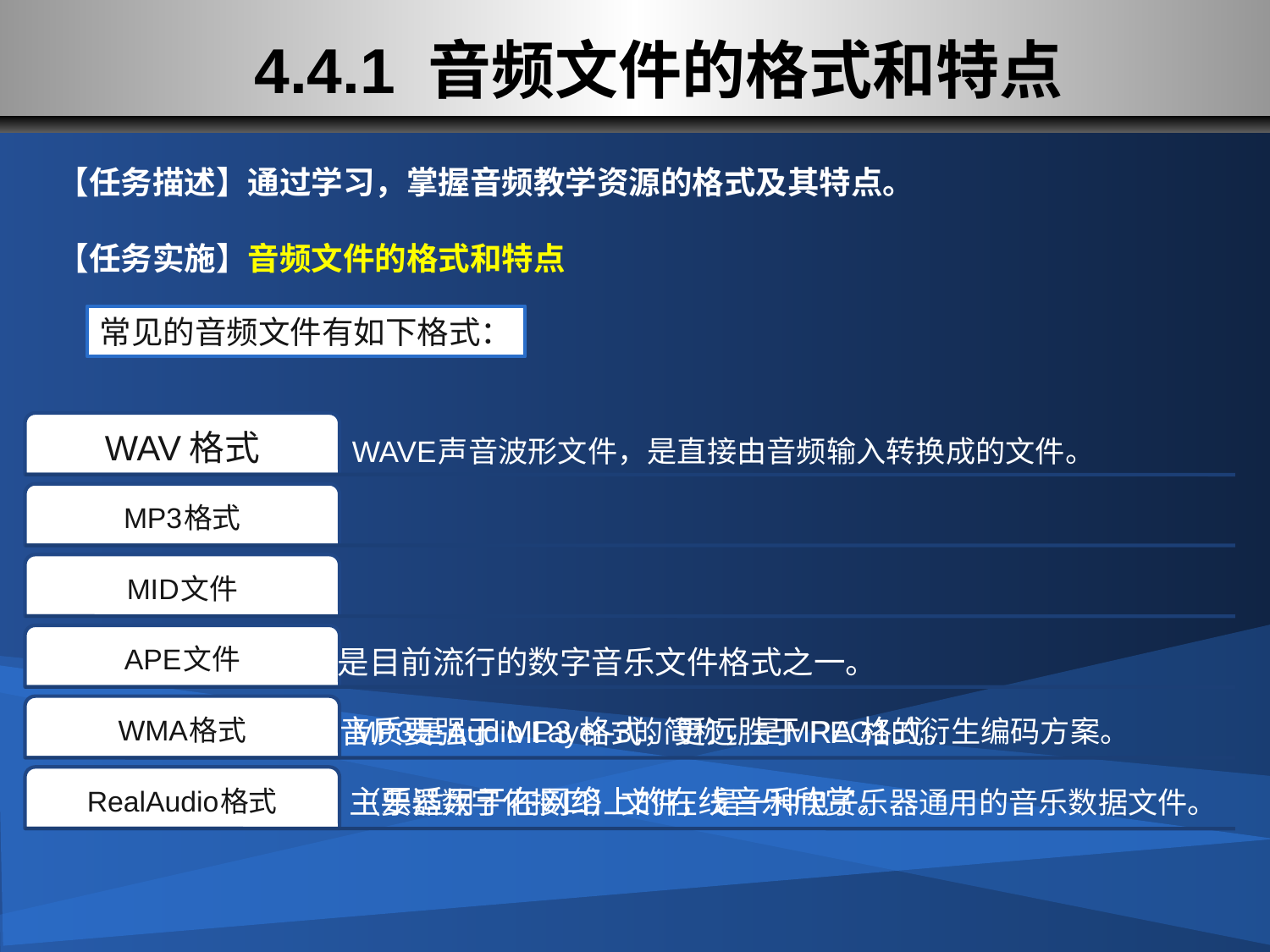

# 4.4.1 音频文件的格式和特点
【任务描述】通过学习，掌握音频教学资源的格式及其特点。

【任务实施】音频文件的格式和特点
常见的音频文件有如下格式：
WAV格式
WAVE声音波形文件，是直接由音频输入转换成的文件。
WMA格式
MP3是Audio Layer-3的简称，是MPEG1的衍生编码方案。
RealAudio格式
（乐器数字化接口）文件，是一种电子乐器通用的音乐数据文件。
APE文件
MID文件
MP3格式
是目前流行的数字音乐文件格式之一。
音质要强于MP3格式，更远胜于RA格式。
主要适用于在网络上的在线音乐欣赏。